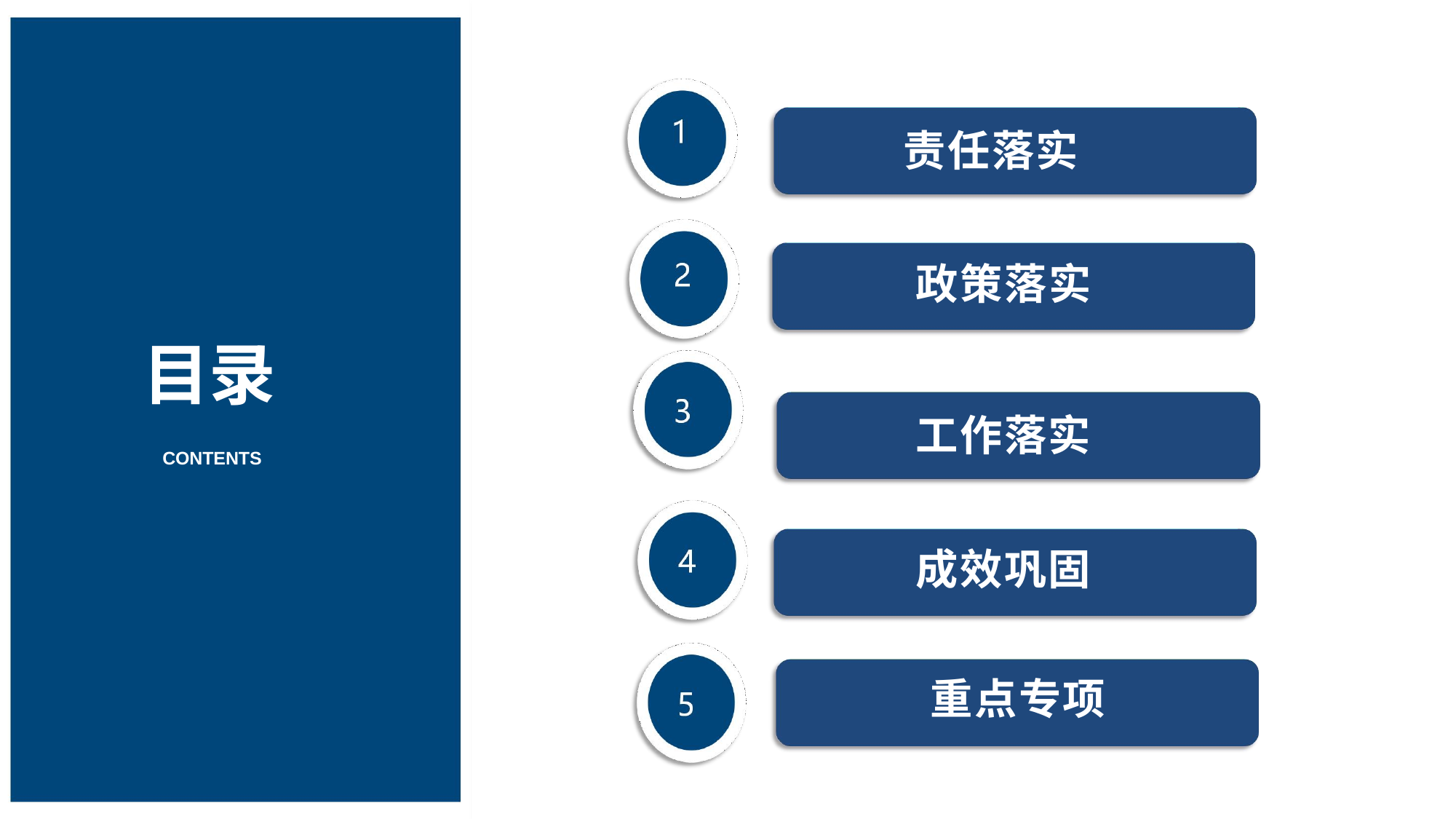

# 责任落实

政策落实
目录
CONTENTS

工作落实

成效巩固

重点专项